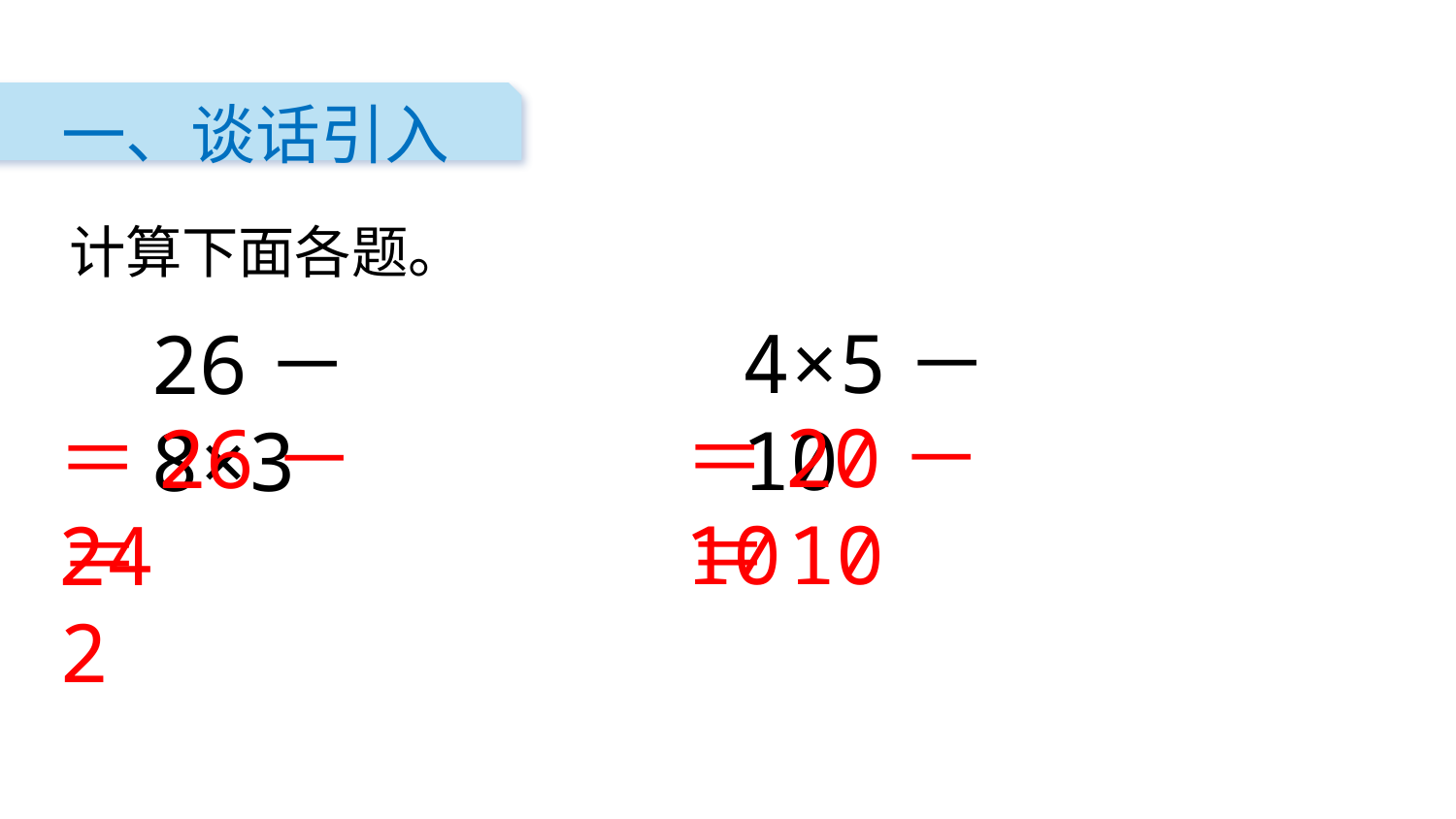

一、谈话引入
计算下面各题。
4×5－10
26－8×3
＝20－10
＝26－24
＝10
＝2